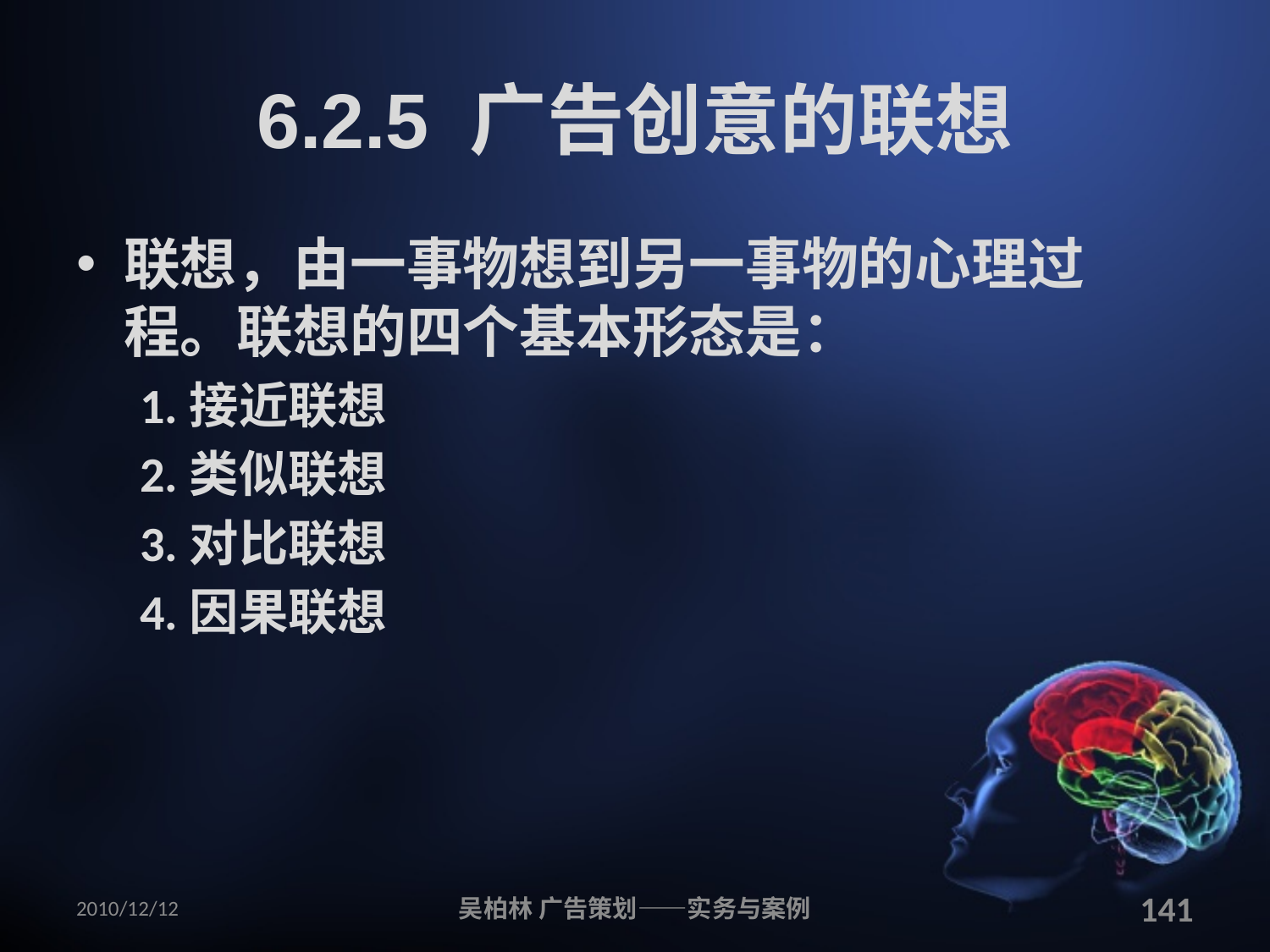

# 6.2.5 广告创意的联想
联想，由一事物想到另一事物的心理过程。联想的四个基本形态是：
1.接近联想
2.类似联想
3.对比联想
4.因果联想
2010/12/12
吴柏林 广告策划——实务与案例
141